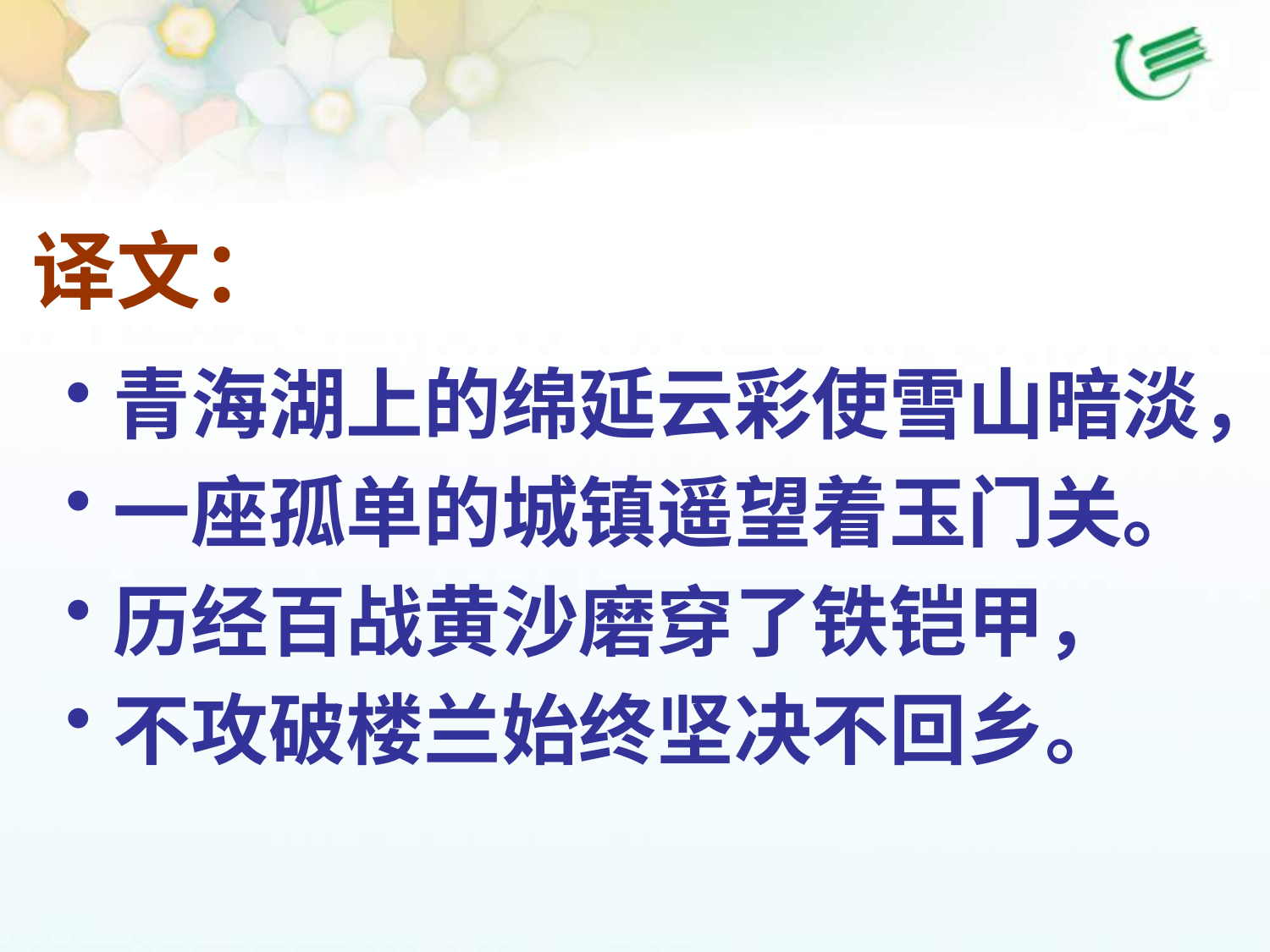

# 译文：
青海湖上的绵延云彩使雪山暗淡，
一座孤单的城镇遥望着玉门关。
历经百战黄沙磨穿了铁铠甲，
不攻破楼兰始终坚决不回乡。